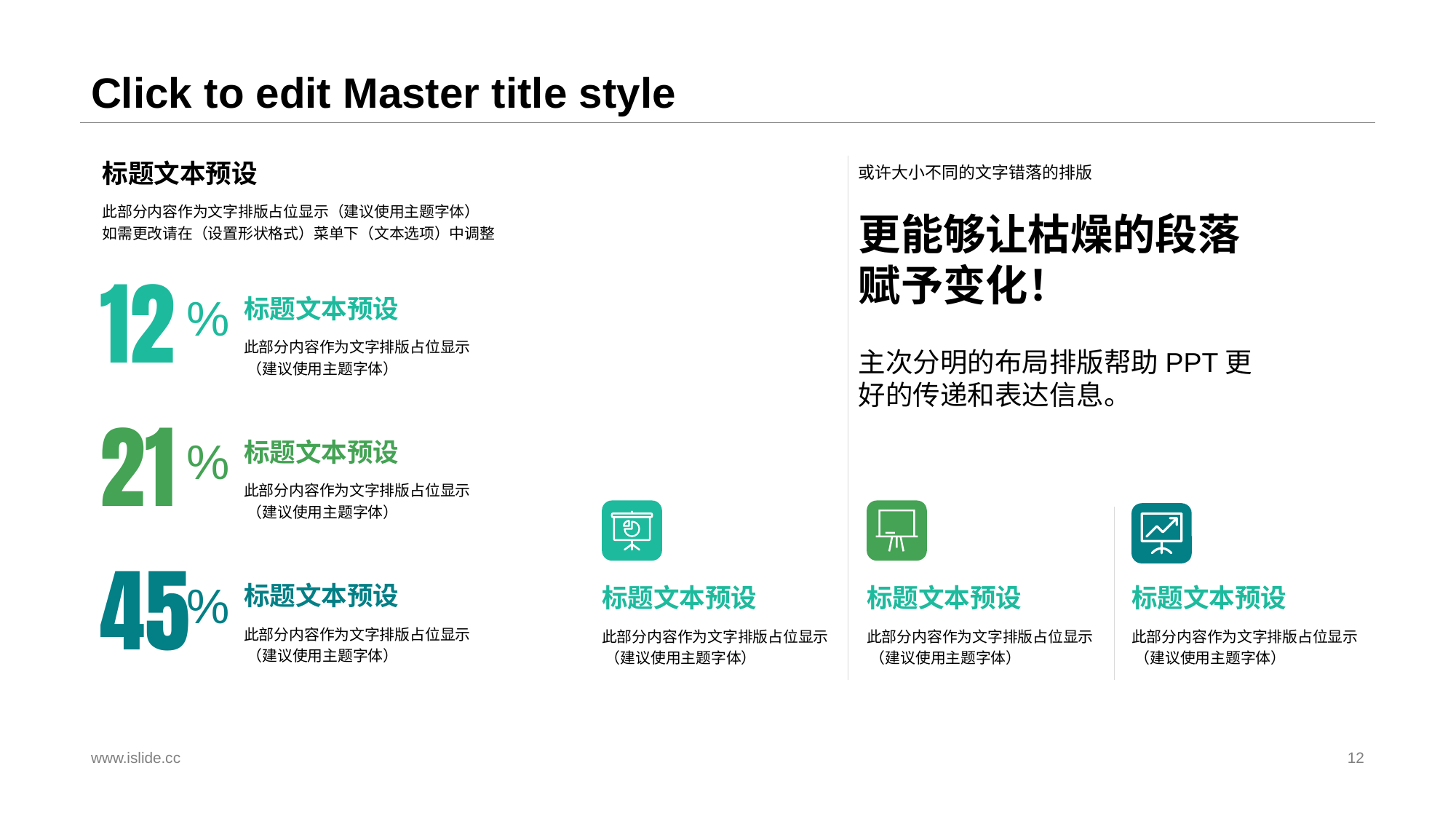

# Click to edit Master title style
标题文本预设
或许大小不同的文字错落的排版
更能够让枯燥的段落赋予变化！
此部分内容作为文字排版占位显示（建议使用主题字体）
如需更改请在（设置形状格式）菜单下（文本选项）中调整
12
标题文本预设
%
主次分明的布局排版帮助PPT更好的传递和表达信息。
此部分内容作为文字排版占位显示
 （建议使用主题字体）
21
标题文本预设
%
此部分内容作为文字排版占位显示
 （建议使用主题字体）

45
标题文本预设
%
标题文本预设
标题文本预设
标题文本预设
此部分内容作为文字排版占位显示
 （建议使用主题字体）
此部分内容作为文字排版占位显示
 （建议使用主题字体）
此部分内容作为文字排版占位显示
 （建议使用主题字体）
此部分内容作为文字排版占位显示
 （建议使用主题字体）
www.islide.cc
12